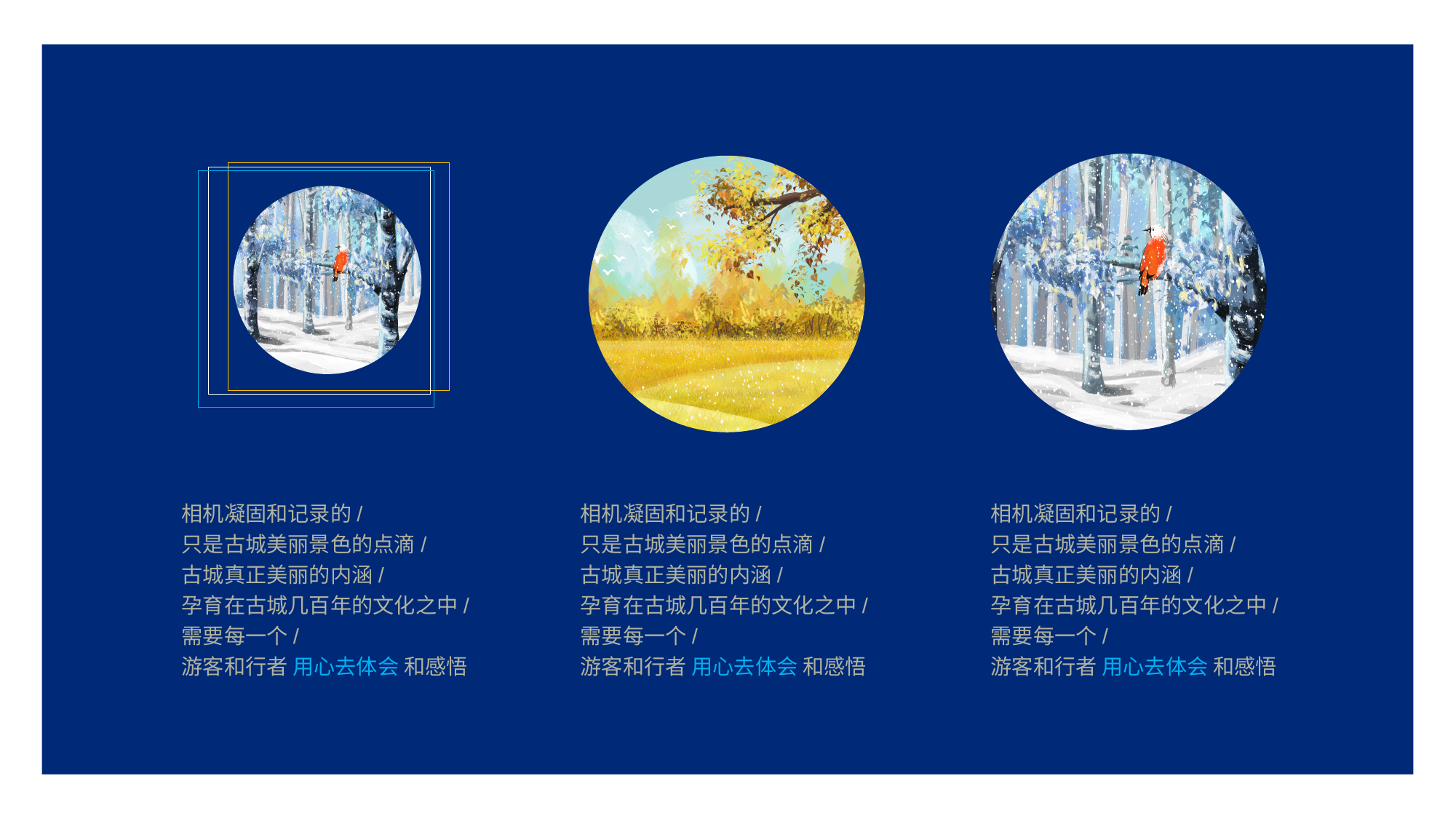

相机凝固和记录的/
只是古城美丽景色的点滴/
古城真正美丽的内涵/
孕育在古城几百年的文化之中/
需要每一个/
游客和行者 用心去体会 和感悟
相机凝固和记录的/
只是古城美丽景色的点滴/
古城真正美丽的内涵/
孕育在古城几百年的文化之中/
需要每一个/
游客和行者 用心去体会 和感悟
相机凝固和记录的/
只是古城美丽景色的点滴/
古城真正美丽的内涵/
孕育在古城几百年的文化之中/
需要每一个/
游客和行者 用心去体会 和感悟